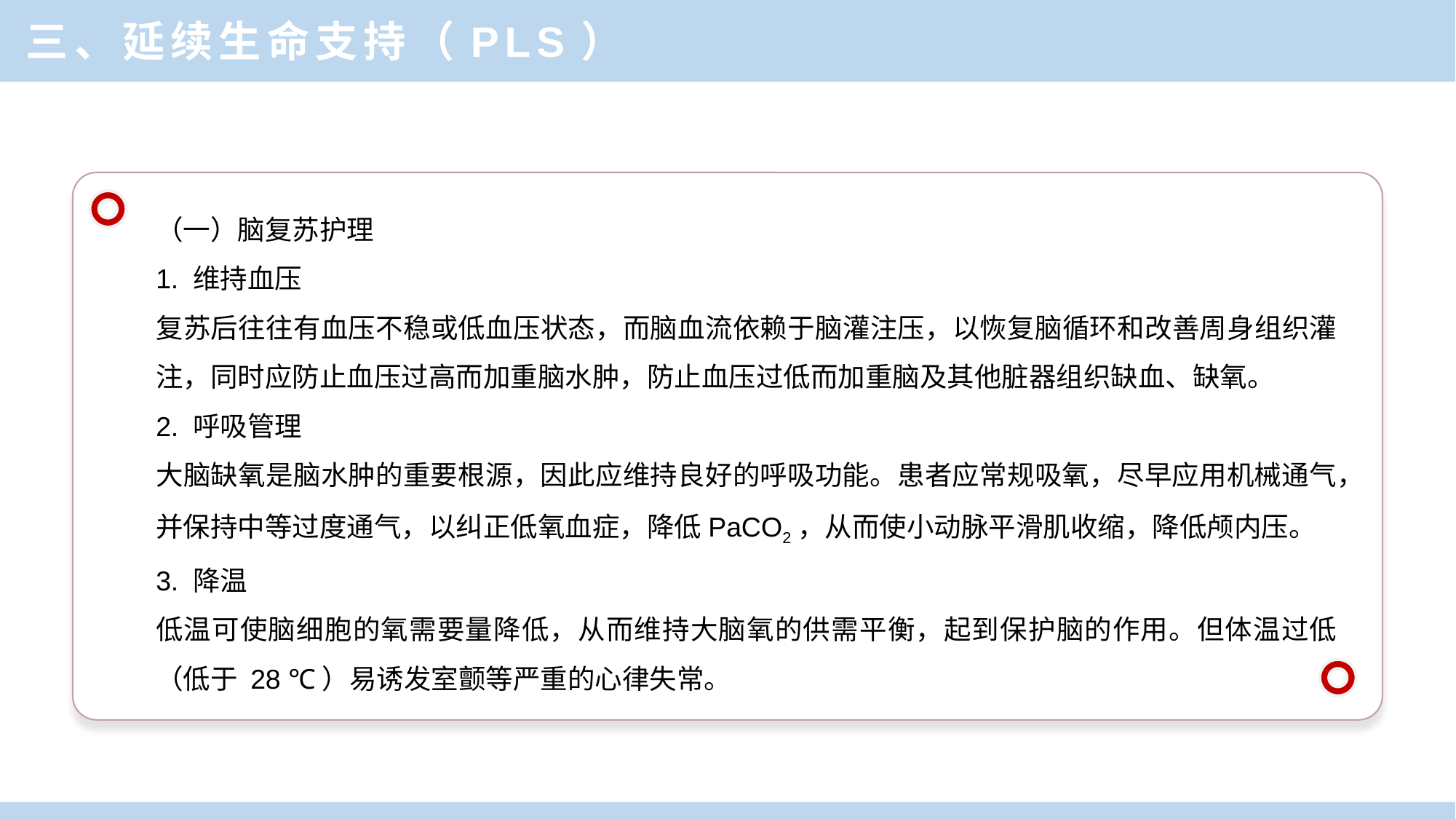

三、延续生命支持（PLS）

（一）脑复苏护理
1. 维持血压
复苏后往往有血压不稳或低血压状态，而脑血流依赖于脑灌注压，以恢复脑循环和改善周身组织灌注，同时应防止血压过高而加重脑水肿，防止血压过低而加重脑及其他脏器组织缺血、缺氧。
2. 呼吸管理
大脑缺氧是脑水肿的重要根源，因此应维持良好的呼吸功能。患者应常规吸氧，尽早应用机械通气，并保持中等过度通气，以纠正低氧血症，降低PaCO2，从而使小动脉平滑肌收缩，降低颅内压。
3. 降温
低温可使脑细胞的氧需要量降低，从而维持大脑氧的供需平衡，起到保护脑的作用。但体温过低（低于 28 ℃）易诱发室颤等严重的心律失常。